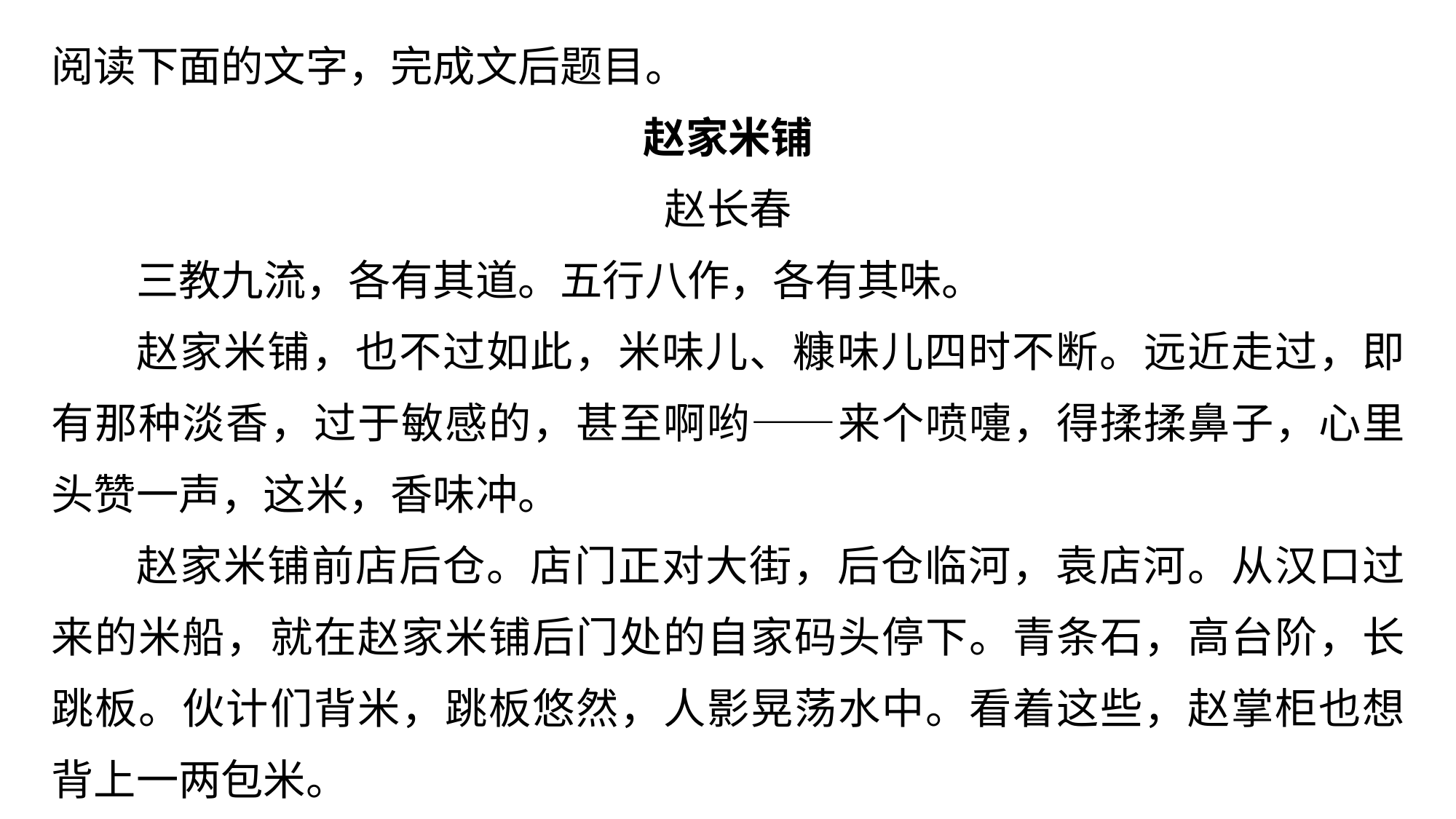

阅读下面的文字，完成文后题目。
赵家米铺
赵长春
三教九流，各有其道。五行八作，各有其味。
赵家米铺，也不过如此，米味儿、糠味儿四时不断。远近走过，即有那种淡香，过于敏感的，甚至啊哟——来个喷嚏，得揉揉鼻子，心里头赞一声，这米，香味冲。
赵家米铺前店后仓。店门正对大街，后仓临河，袁店河。从汉口过来的米船，就在赵家米铺后门处的自家码头停下。青条石，高台阶，长跳板。伙计们背米，跳板悠然，人影晃荡水中。看着这些，赵掌柜也想背上一两包米。